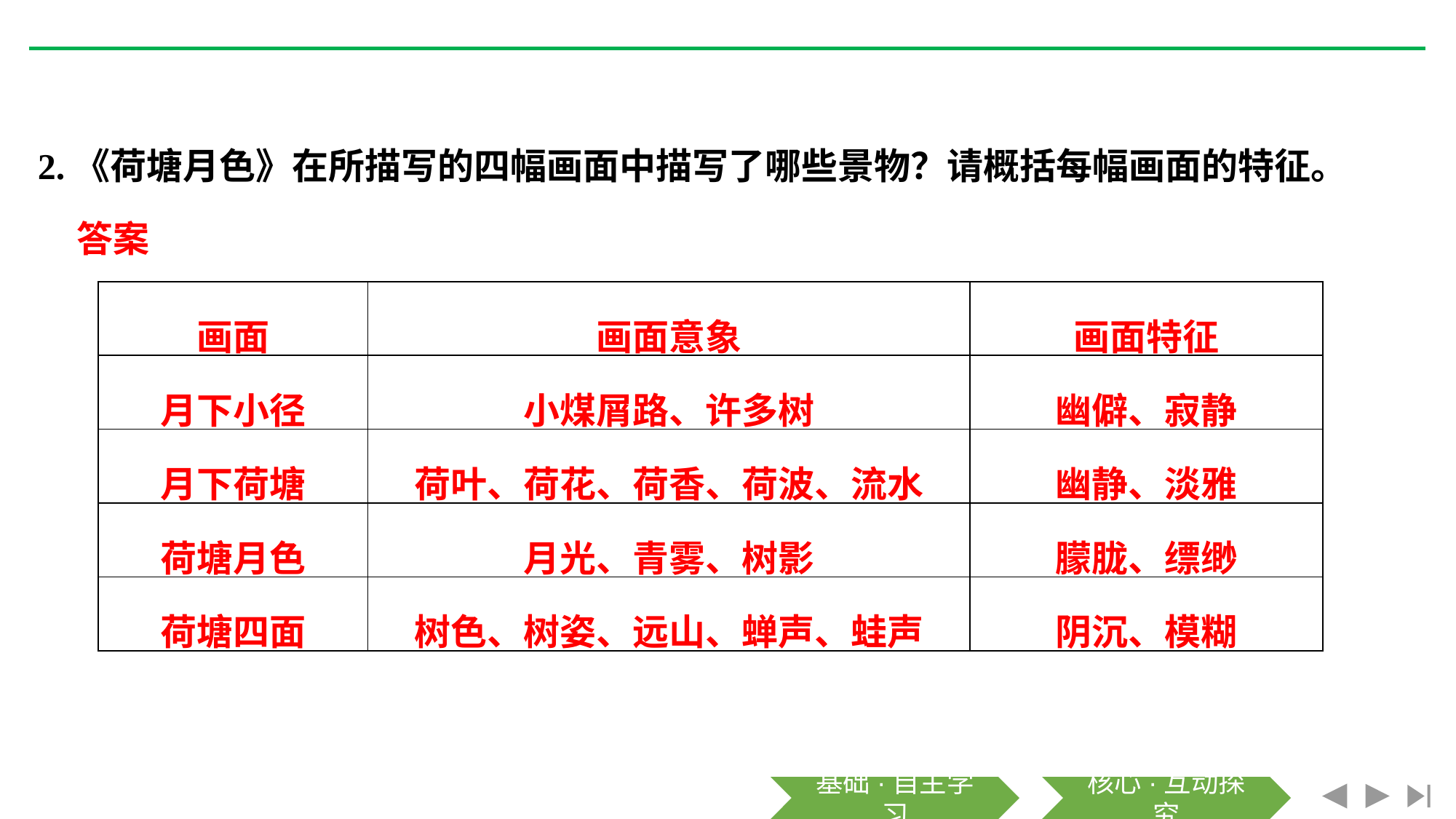

2.《荷塘月色》在所描写的四幅画面中描写了哪些景物？请概括每幅画面的特征。
答案
| 画面 | 画面意象 | 画面特征 |
| --- | --- | --- |
| 月下小径 | 小煤屑路、许多树 | 幽僻、寂静 |
| 月下荷塘 | 荷叶、荷花、荷香、荷波、流水 | 幽静、淡雅 |
| 荷塘月色 | 月光、青雾、树影 | 朦胧、缥缈 |
| 荷塘四面 | 树色、树姿、远山、蝉声、蛙声 | 阴沉、模糊 |